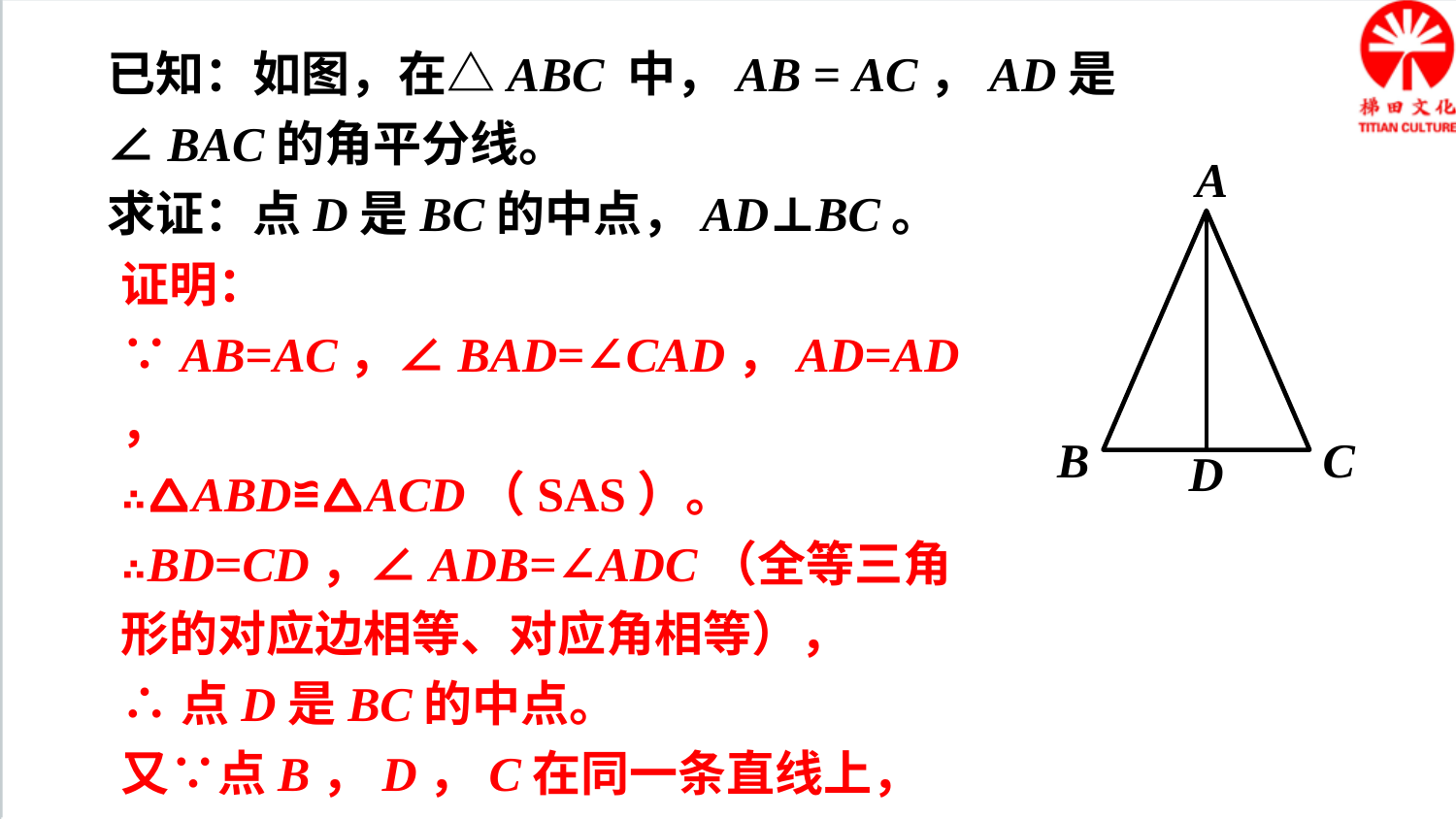

已知：如图，在△ABC 中，AB = AC，AD是∠BAC的角平分线。
求证：点D是BC的中点，AD⊥BC。
A

B
C
证明：∵AB=AC，∠BAD=∠CAD，AD=AD，
∴△ABD≌△ACD（SAS）。
∴BD=CD，∠ADB=∠ADC（全等三角形的对应边相等、对应角相等），
∴点D是BC的中点。
又∵点B，D，C在同一条直线上，
∴∠ADB=∠ADC=90°，∴AD⊥BC。
D